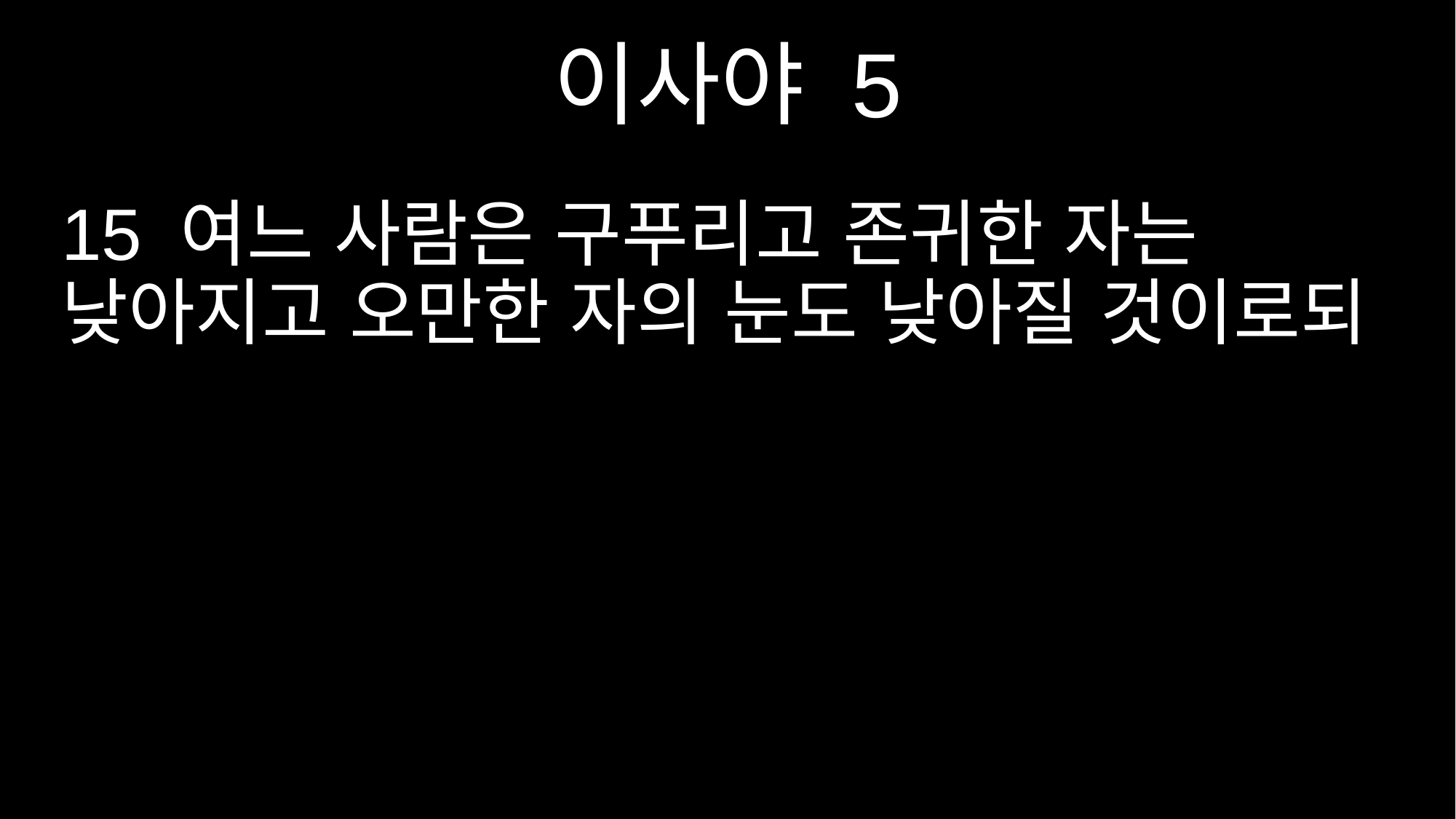

이사야 5
15 여느 사람은 구푸리고 존귀한 자는 낮아지고 오만한 자의 눈도 낮아질 것이로되